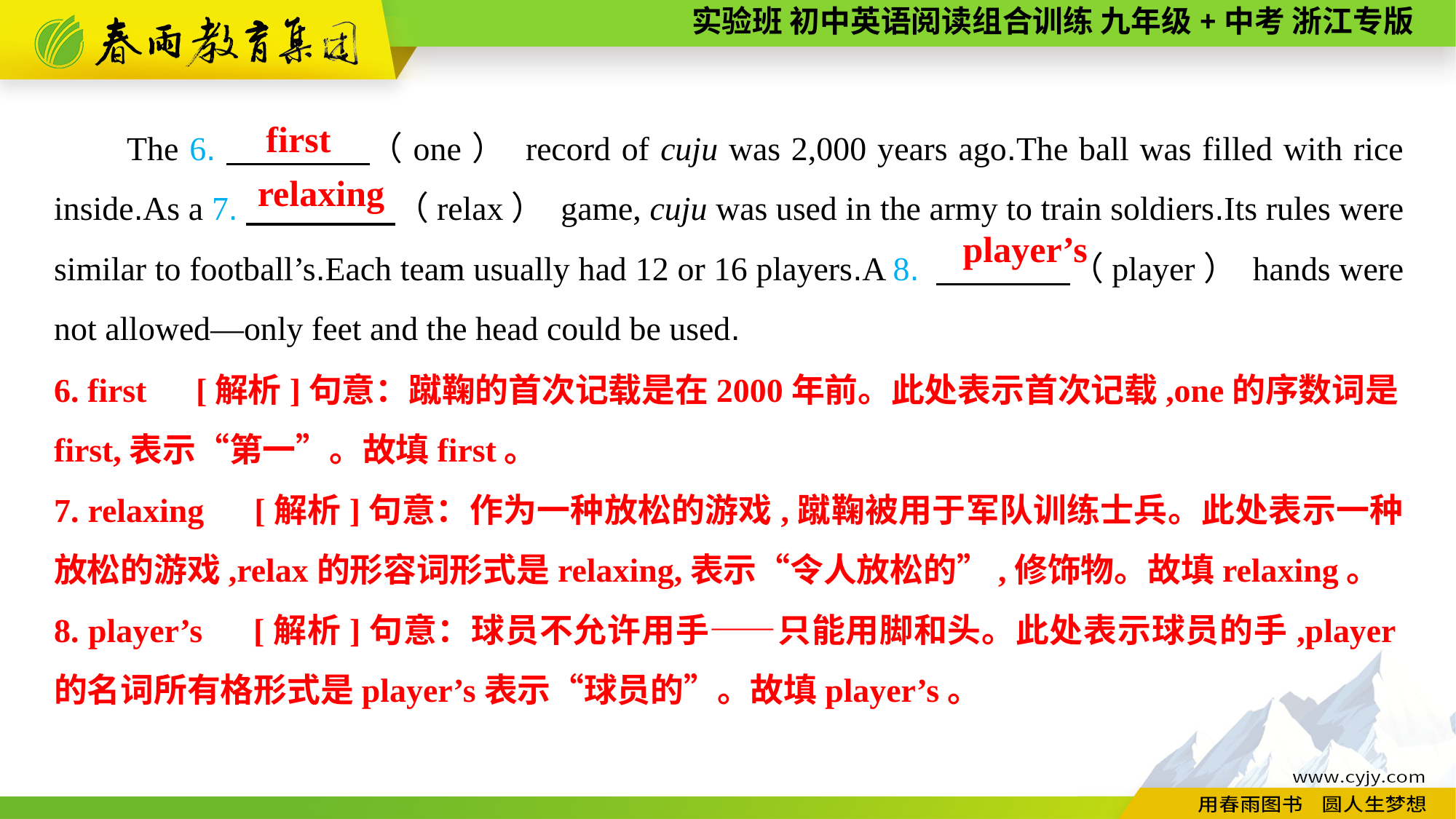

The 6.　　　　（one） record of cuju was 2,000 years ago.The ball was filled with rice inside.As a 7.　　  　　（relax） game, cuju was used in the army to train soldiers.Its rules were similar to football’s.Each team usually had 12 or 16 players.A 8. 　　　　（player） hands were not allowed—only feet and the head could be used.
first
relaxing
player’s
6. first　[解析]句意：蹴鞠的首次记载是在2000年前。此处表示首次记载,one的序数词是first,表示“第一”。故填first。
7. relaxing　[解析]句意：作为一种放松的游戏,蹴鞠被用于军队训练士兵。此处表示一种放松的游戏,relax的形容词形式是relaxing,表示“令人放松的”,修饰物。故填relaxing。
8. player’s　[解析]句意：球员不允许用手——只能用脚和头。此处表示球员的手,player的名词所有格形式是player’s表示“球员的”。故填player’s。